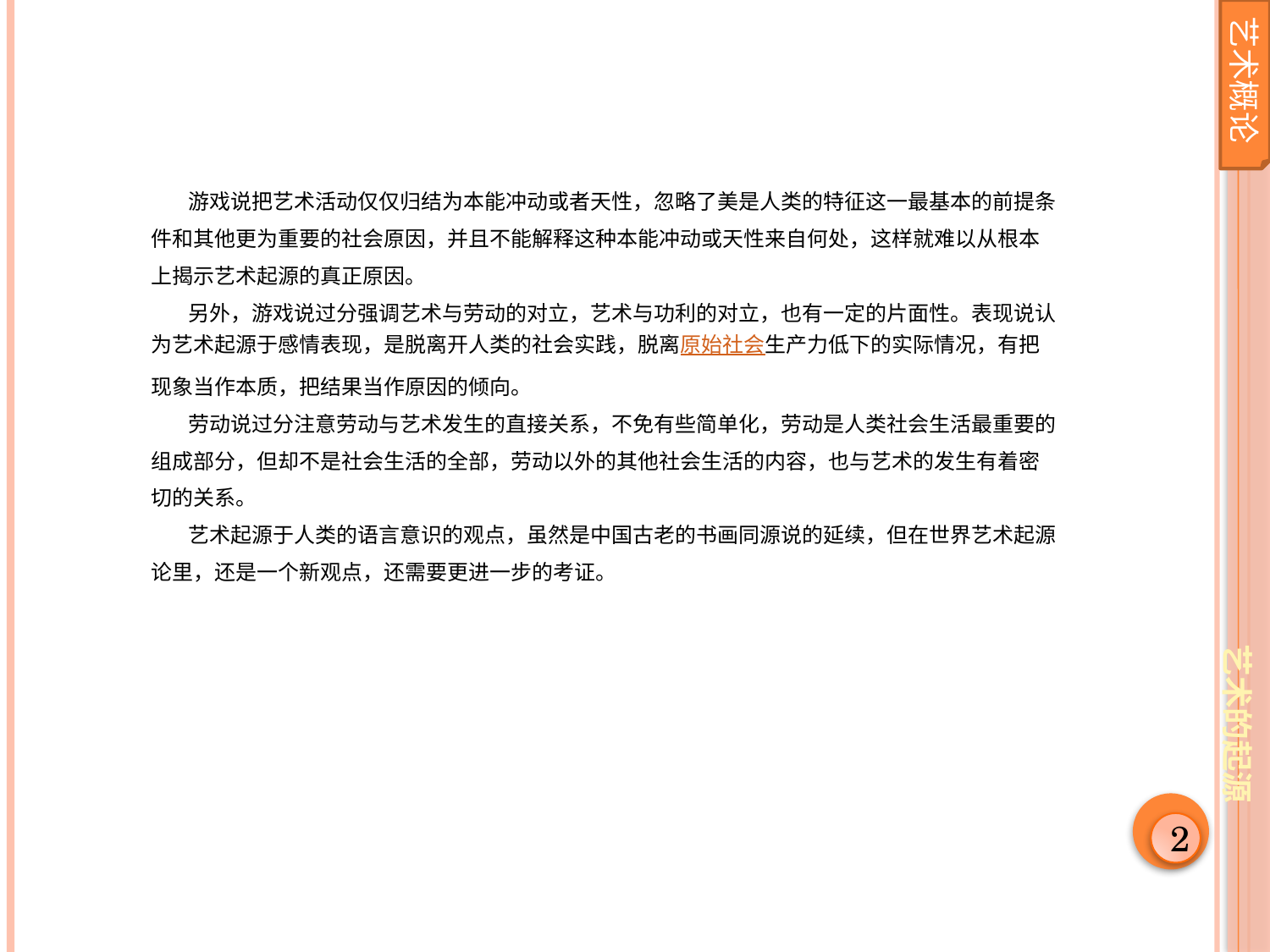

艺术概论
游戏说把艺术活动仅仅归结为本能冲动或者天性，忽略了美是人类的特征这一最基本的前提条件和其他更为重要的社会原因，并且不能解释这种本能冲动或天性来自何处，这样就难以从根本上揭示艺术起源的真正原因。
另外，游戏说过分强调艺术与劳动的对立，艺术与功利的对立，也有一定的片面性。表现说认为艺术起源于感情表现，是脱离开人类的社会实践，脱离原始社会生产力低下的实际情况，有把现象当作本质，把结果当作原因的倾向。
劳动说过分注意劳动与艺术发生的直接关系，不免有些简单化，劳动是人类社会生活最重要的组成部分，但却不是社会生活的全部，劳动以外的其他社会生活的内容，也与艺术的发生有着密切的关系。
艺术起源于人类的语言意识的观点，虽然是中国古老的书画同源说的延续，但在世界艺术起源论里，还是一个新观点，还需要更进一步的考证。
艺术的起源
2